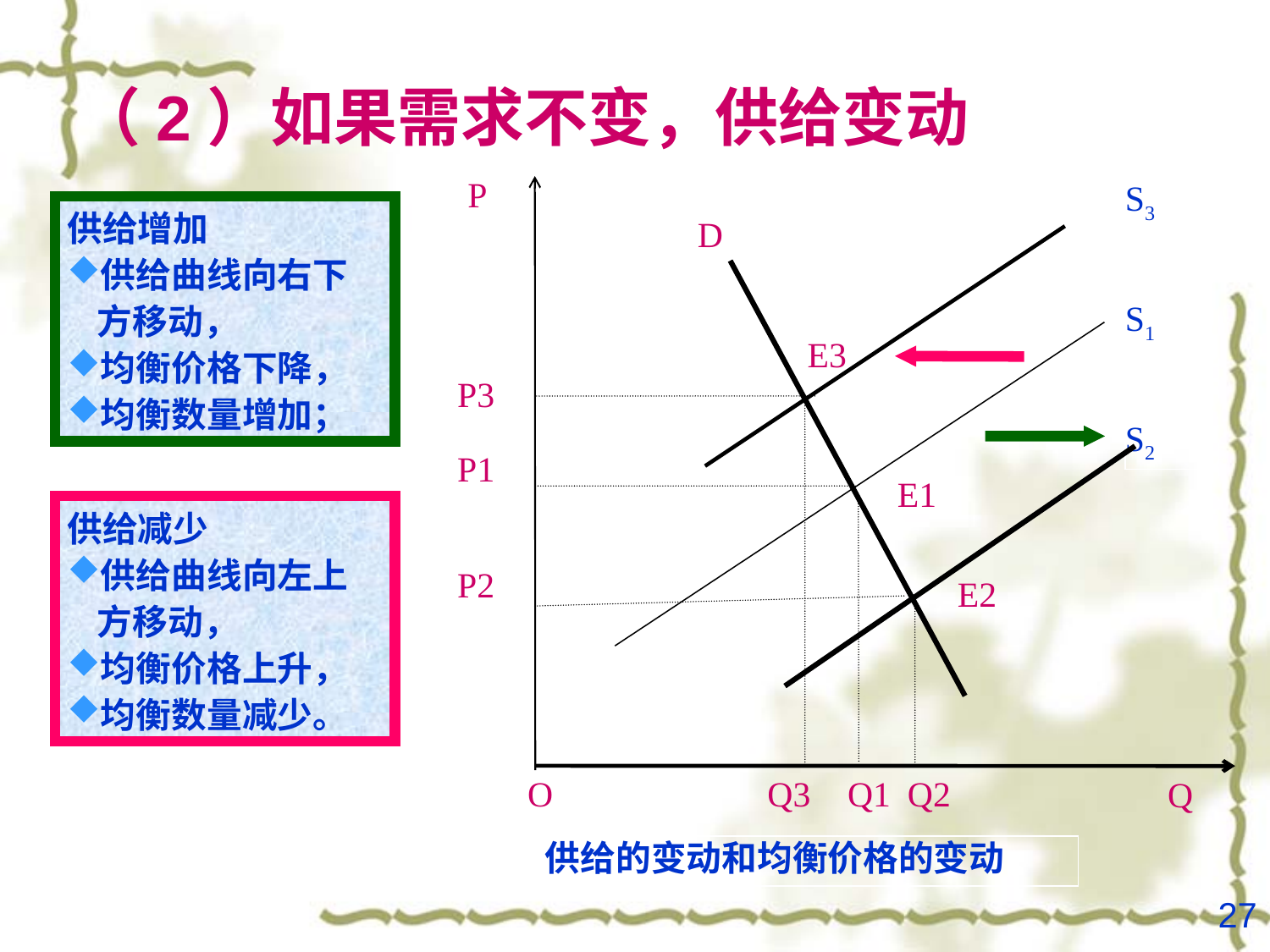

（2）如果需求不变，供给变动
P

S3
供给增加
供给曲线向右下方移动，
均衡价格下降，
均衡数量增加；
D

S1

E3

P3

S2

P1

E1

供给减少
供给曲线向左上方移动，
均衡价格上升，
均衡数量减少。

P2
E2

O

Q3
Q1
Q2
Q

供给的变动和均衡价格的变动
27